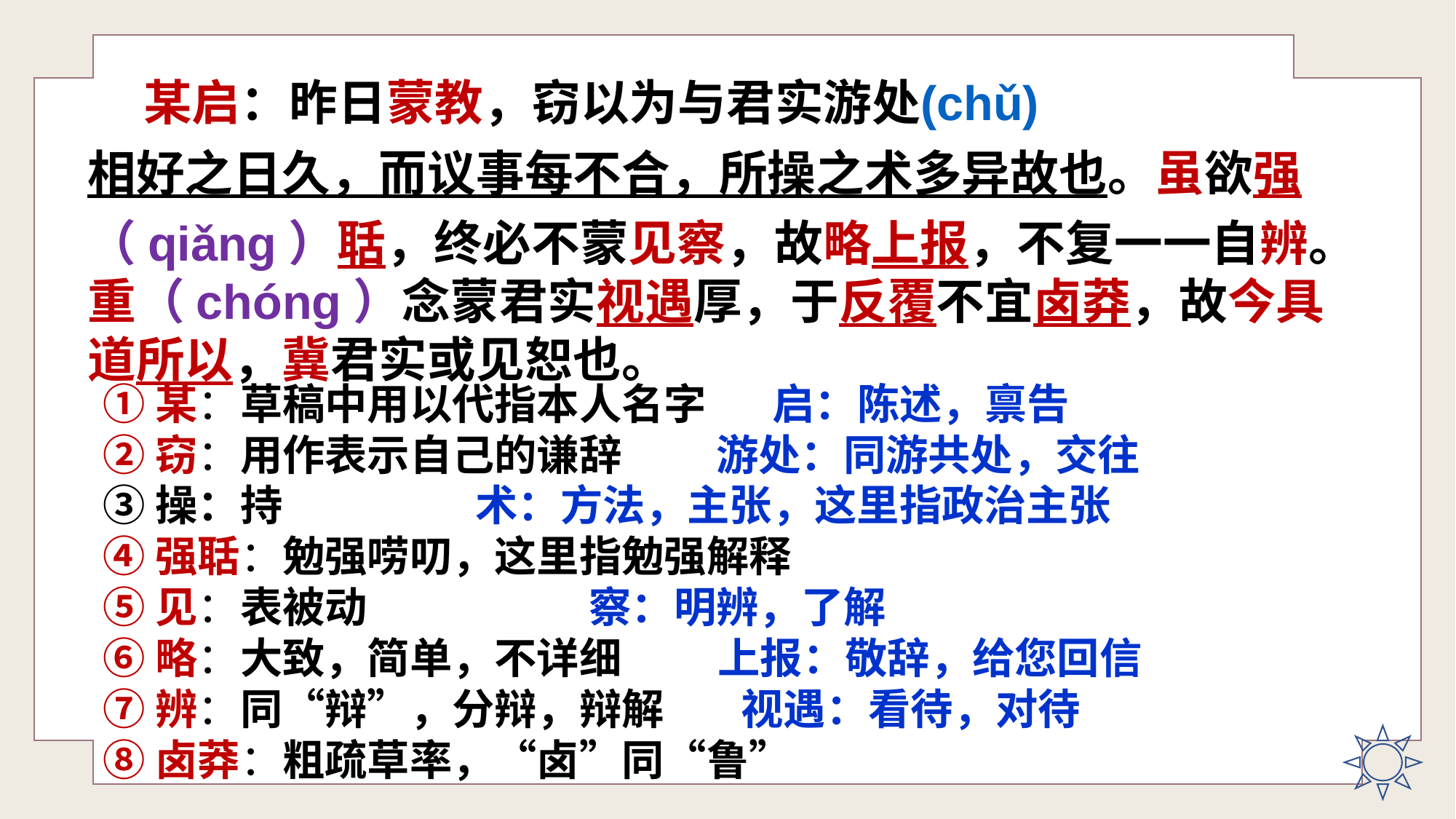

某启：昨日蒙教，窃以为与君实游处(chǔ)相好之日久，而议事每不合，所操之术多异故也。虽欲强（qiǎng）聒，终必不蒙见察，故略上报，不复一一自辨。重（chóng）念蒙君实视遇厚，于反覆不宜卤莽，故今具道所以，冀君实或见恕也。
①某：草稿中用以代指本人名字       启：陈述，禀告
②窃：用作表示自己的谦辞          游处：同游共处，交往
③操：持                    术：方法，主张，这里指政治主张
④强聒：勉强唠叨，这里指勉强解释
⑤见：表被动                       察：明辨，了解
⑥略：大致，简单，不详细          上报：敬辞，给您回信
⑦辨：同“辩”，分辩，辩解        视遇：看待，对待
⑧卤莽：粗疏草率，“卤”同“鲁”